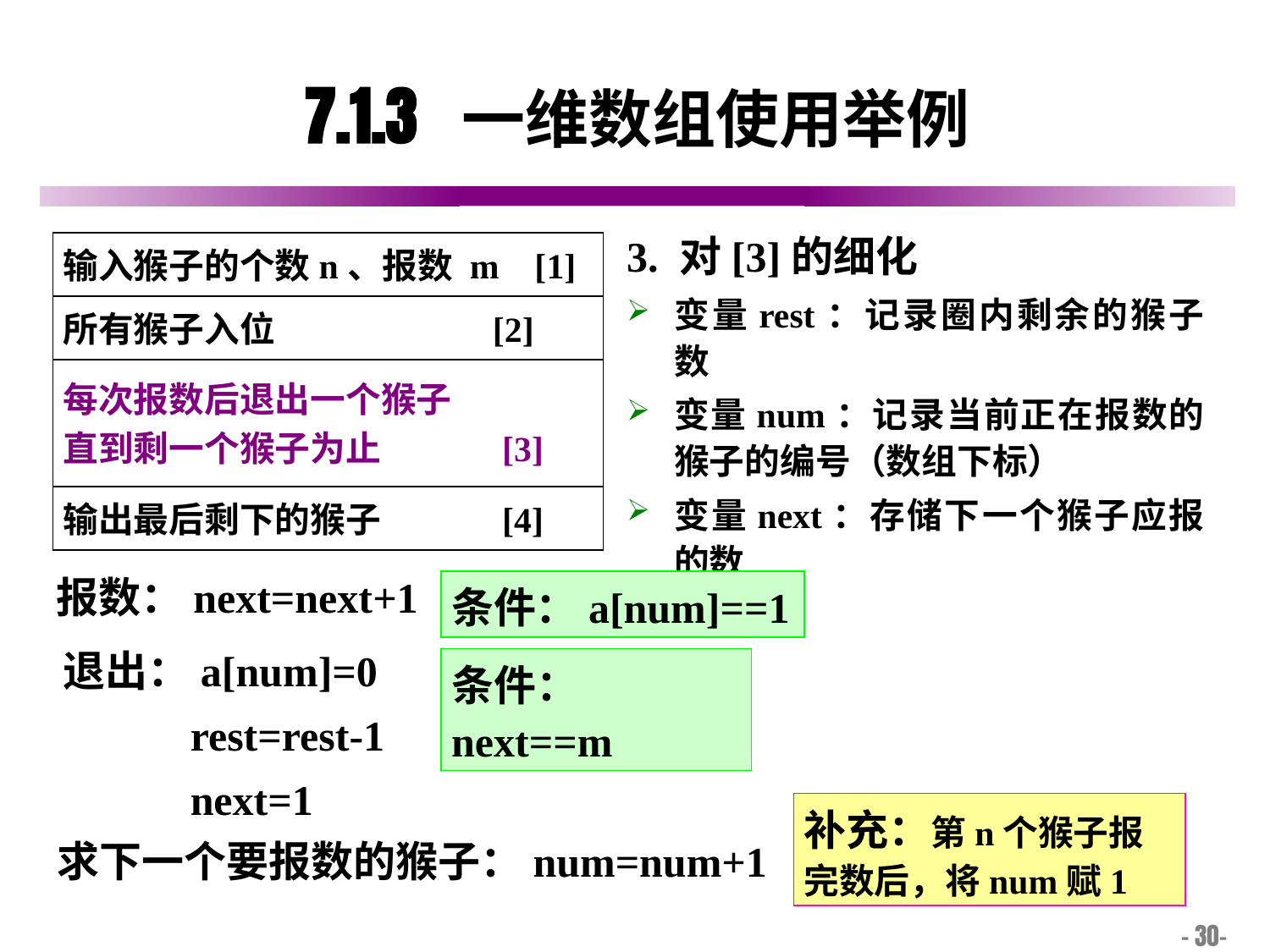

# 7.1.3  一维数组使用举例
3. 对[3]的细化
变量rest：记录圈内剩余的猴子数
变量num：记录当前正在报数的猴子的编号（数组下标）
变量next：存储下一个猴子应报的数

输入猴子的个数n、报数 m    [1]
所有猴子入位                          [2]
每次报数后退出一个猴子
直到剩一个猴子为止              [3]
输出最后剩下的猴子              [4]
报数：next=next+1
条件：a[num]==1
退出：a[num]=0
            rest=rest-1
            next=1
条件：next==m
补充：第n个猴子报完数后，将num赋1
求下一个要报数的猴子：num=num+1
 - 30-